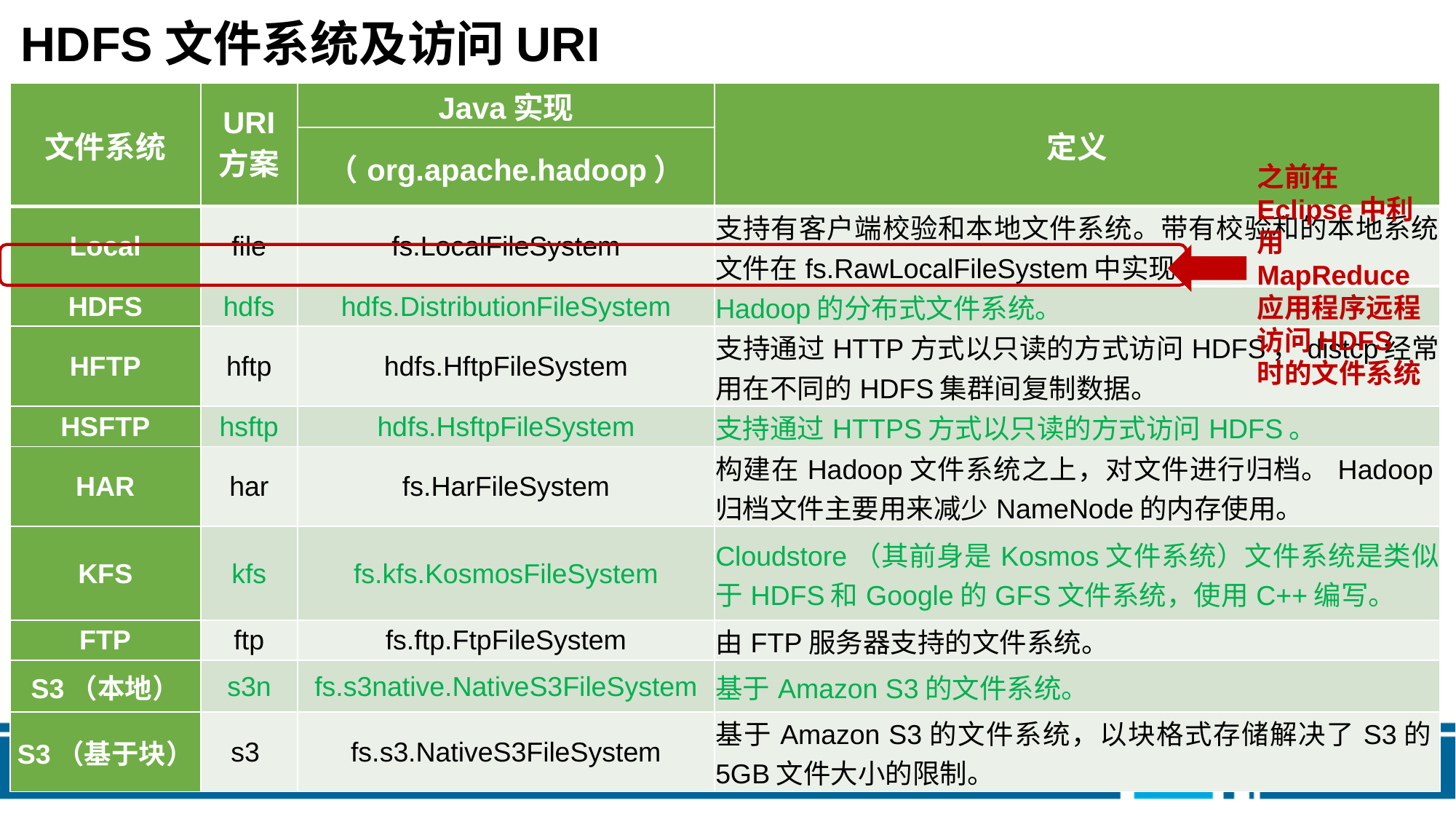

# HDFS文件系统及访问URI
| 文件系统 | URI 方案 | Java实现 | 定义 |
| --- | --- | --- | --- |
|  |  | （org.apache.hadoop） |  |
| Local | file | fs.LocalFileSystem | 支持有客户端校验和本地文件系统。带有校验和的本地系统文件在fs.RawLocalFileSystem中实现。 |
| HDFS | hdfs | hdfs.DistributionFileSystem | Hadoop的分布式文件系统。 |
| HFTP | hftp | hdfs.HftpFileSystem | 支持通过HTTP方式以只读的方式访问HDFS，distcp经常用在不同的HDFS集群间复制数据。 |
| HSFTP | hsftp | hdfs.HsftpFileSystem | 支持通过HTTPS方式以只读的方式访问HDFS。 |
| HAR | har | fs.HarFileSystem | 构建在Hadoop文件系统之上，对文件进行归档。Hadoop归档文件主要用来减少NameNode的内存使用。 |
| KFS | kfs | fs.kfs.KosmosFileSystem | Cloudstore（其前身是Kosmos文件系统）文件系统是类似于HDFS和Google的GFS文件系统，使用C++编写。 |
| FTP | ftp | fs.ftp.FtpFileSystem | 由FTP服务器支持的文件系统。 |
| S3（本地） | s3n | fs.s3native.NativeS3FileSystem | 基于Amazon S3的文件系统。 |
| S3（基于块） | s3 | fs.s3.NativeS3FileSystem | 基于Amazon S3的文件系统，以块格式存储解决了S3的5GB文件大小的限制。 |
之前在Eclipse中利用MapReduce应用程序远程访问HDFS时的文件系统